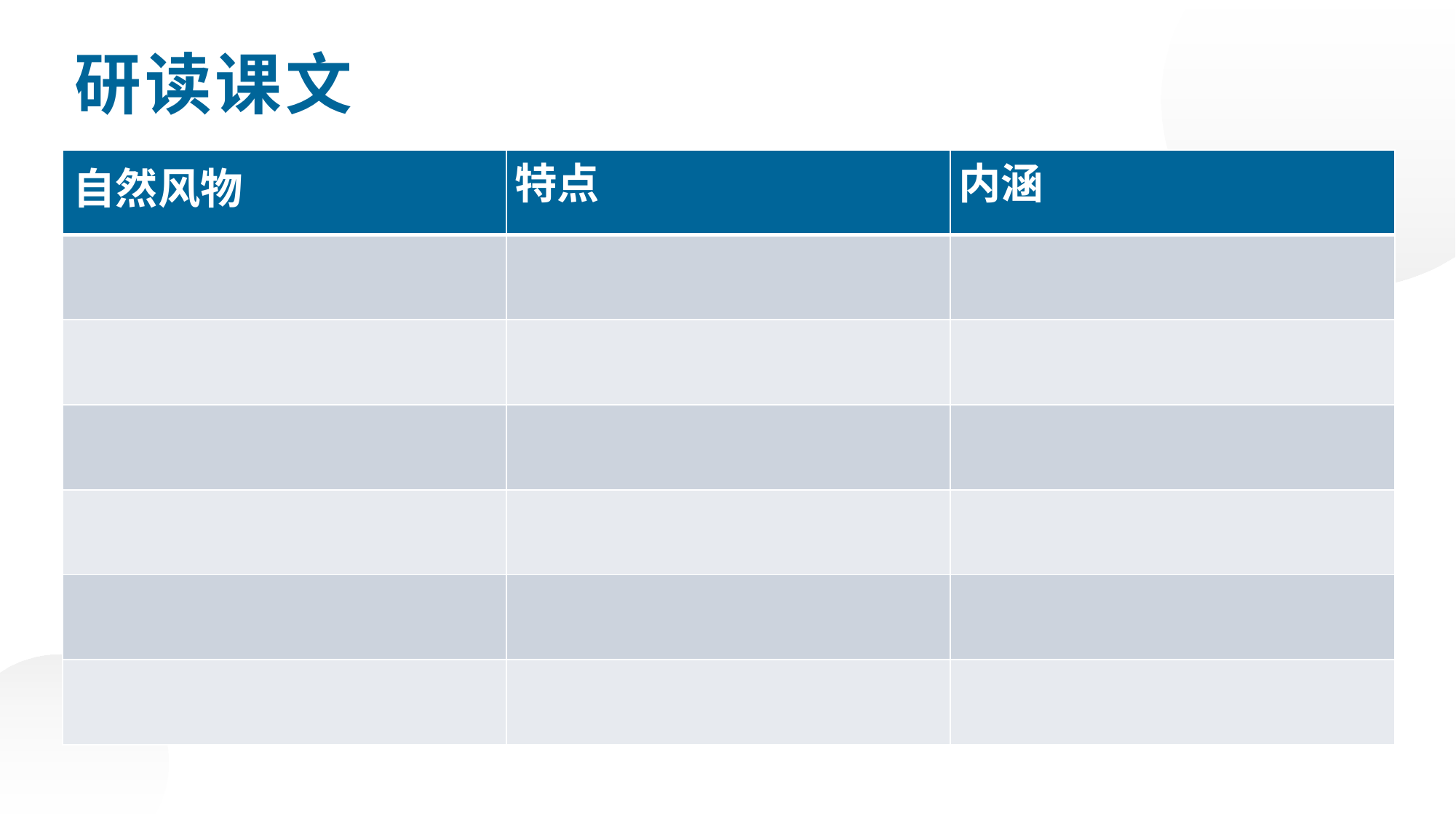

研读课文
| 自然风物 | 特点 | 内涵 |
| --- | --- | --- |
|  |  |  |
|  |  |  |
|  |  |  |
|  |  |  |
|  |  |  |
|  |  |  |